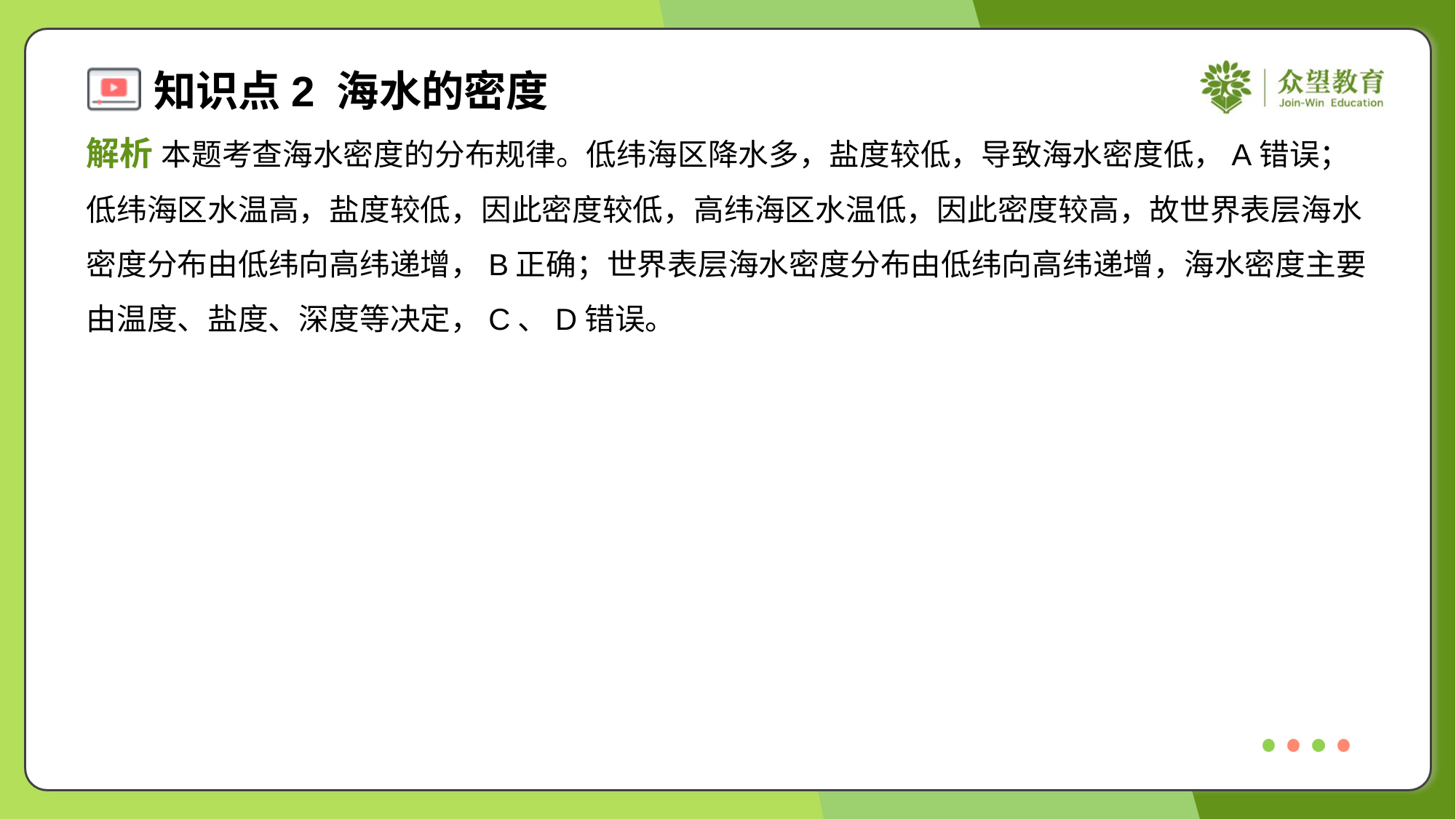

解析 本题考查海水密度的分布规律。低纬海区降水多，盐度较低，导致海水密度低，A错误；
低纬海区水温高，盐度较低，因此密度较低，高纬海区水温低，因此密度较高，故世界表层海水
密度分布由低纬向高纬递增，B正确；世界表层海水密度分布由低纬向高纬递增，海水密度主要
由温度、盐度、深度等决定，C、D错误。